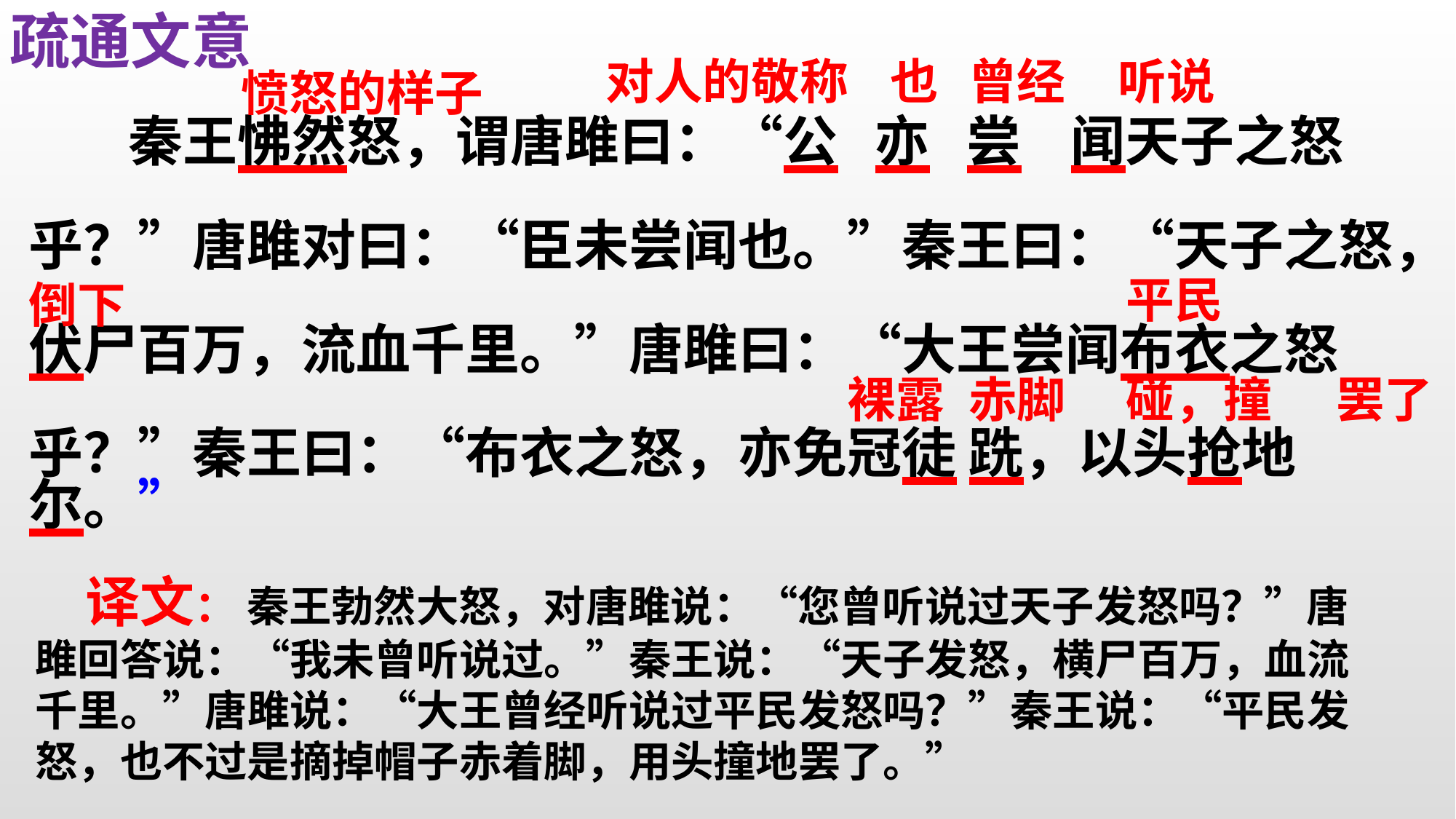

疏通文意
对人的敬称
也
曾经
听说
愤怒的样子
       秦王怫然怒，谓唐雎曰：“公   亦   尝    闻天子之怒

乎？”唐雎对曰：“臣未尝闻也。”秦王曰：“天子之怒，

伏尸百万，流血千里。”唐雎曰：“大王尝闻布衣之怒

乎？”秦王曰：“布衣之怒，亦免冠徒 跣，以头抢地尔。”
平民
倒下
裸露
赤脚
碰，撞
罢了

   译文： 秦王勃然大怒，对唐雎说：“您曾听说过天子发怒吗？”唐雎回答说：“我未曾听说过。”秦王说：“天子发怒，横尸百万，血流千里。”唐雎说：“大王曾经听说过平民发怒吗？”秦王说：“平民发怒，也不过是摘掉帽子赤着脚，用头撞地罢了。”